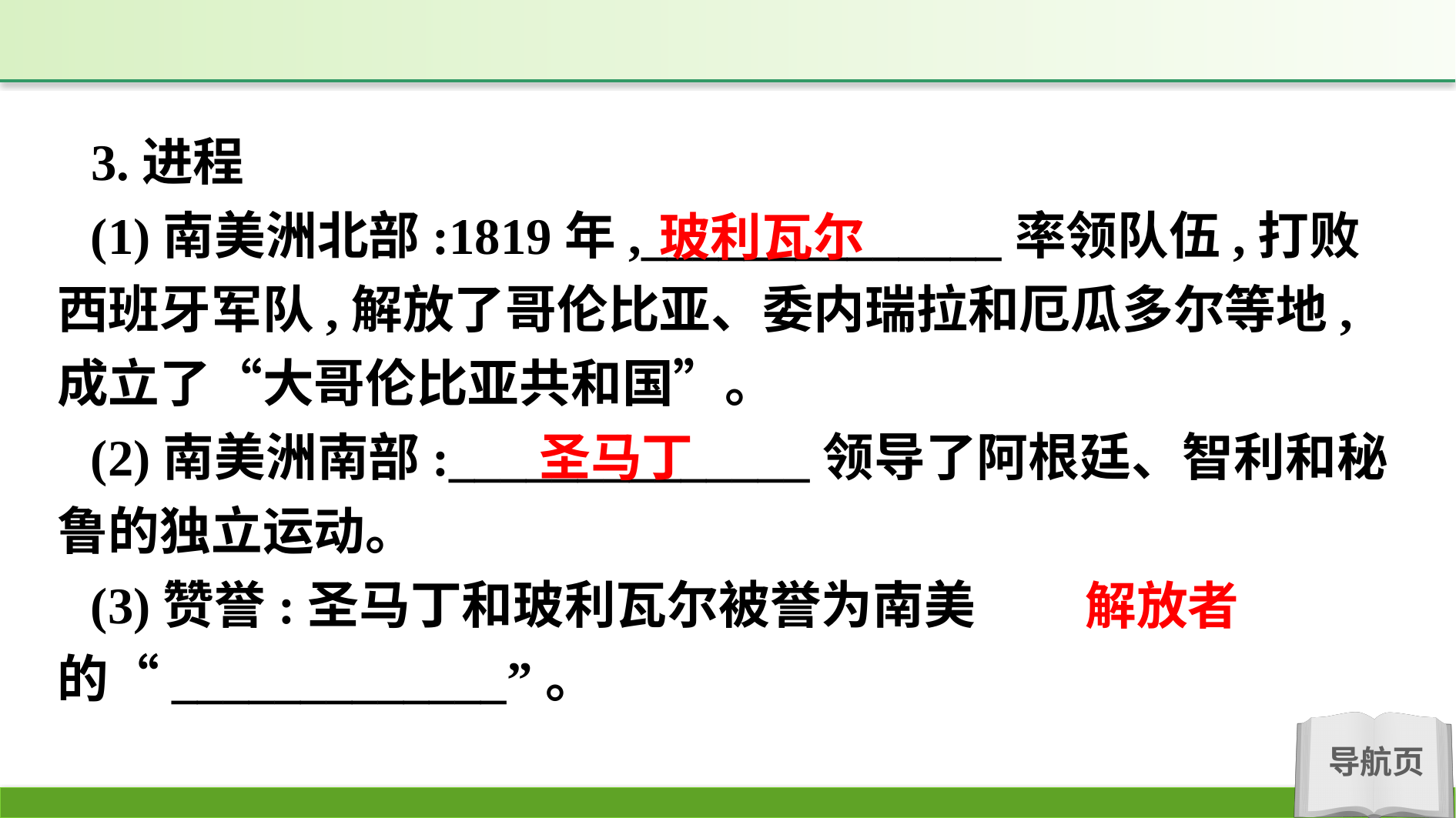

3.进程
(1)南美洲北部:1819年,______________率领队伍,打败西班牙军队,解放了哥伦比亚、委内瑞拉和厄瓜多尔等地,成立了“大哥伦比亚共和国”。
(2)南美洲南部:______________领导了阿根廷、智利和秘鲁的独立运动。
(3)赞誉:圣马丁和玻利瓦尔被誉为南美的“_____________”。
玻利瓦尔
圣马丁
解放者